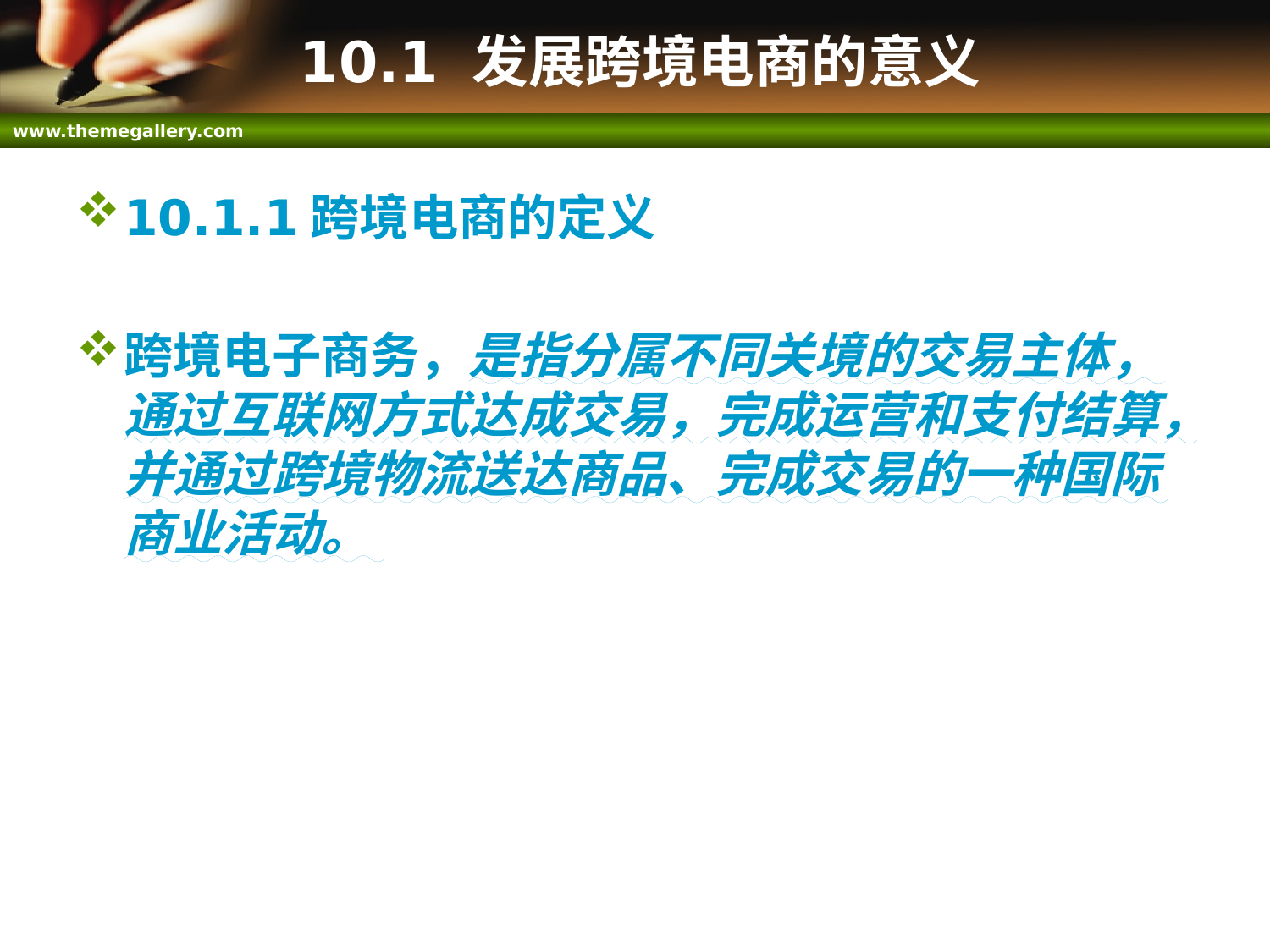

# 10.1 发展跨境电商的意义
10.1.1跨境电商的定义

跨境电子商务，是指分属不同关境的交易主体，通过互联网方式达成交易，完成运营和支付结算，并通过跨境物流送达商品、完成交易的一种国际商业活动。